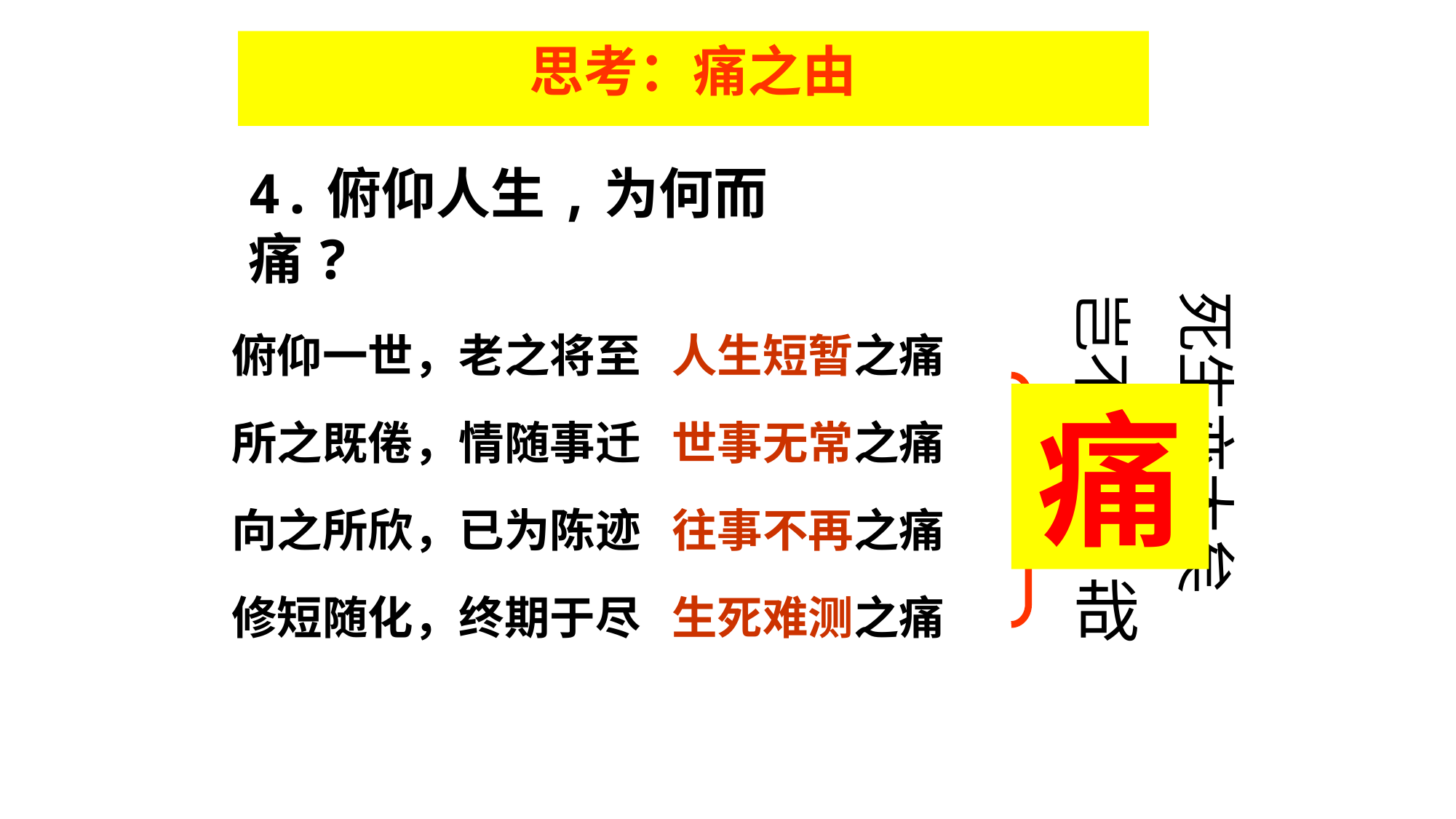

思考：痛之由
# 4.俯仰人生,为何而痛?
死生亦大矣
岂不
俯仰一世，老之将至   人生短暂之痛

所之既倦，情随事迁   世事无常之痛

向之所欣，已为陈迹   往事不再之痛

修短随化，终期于尽   生死难测之痛

痛
哉